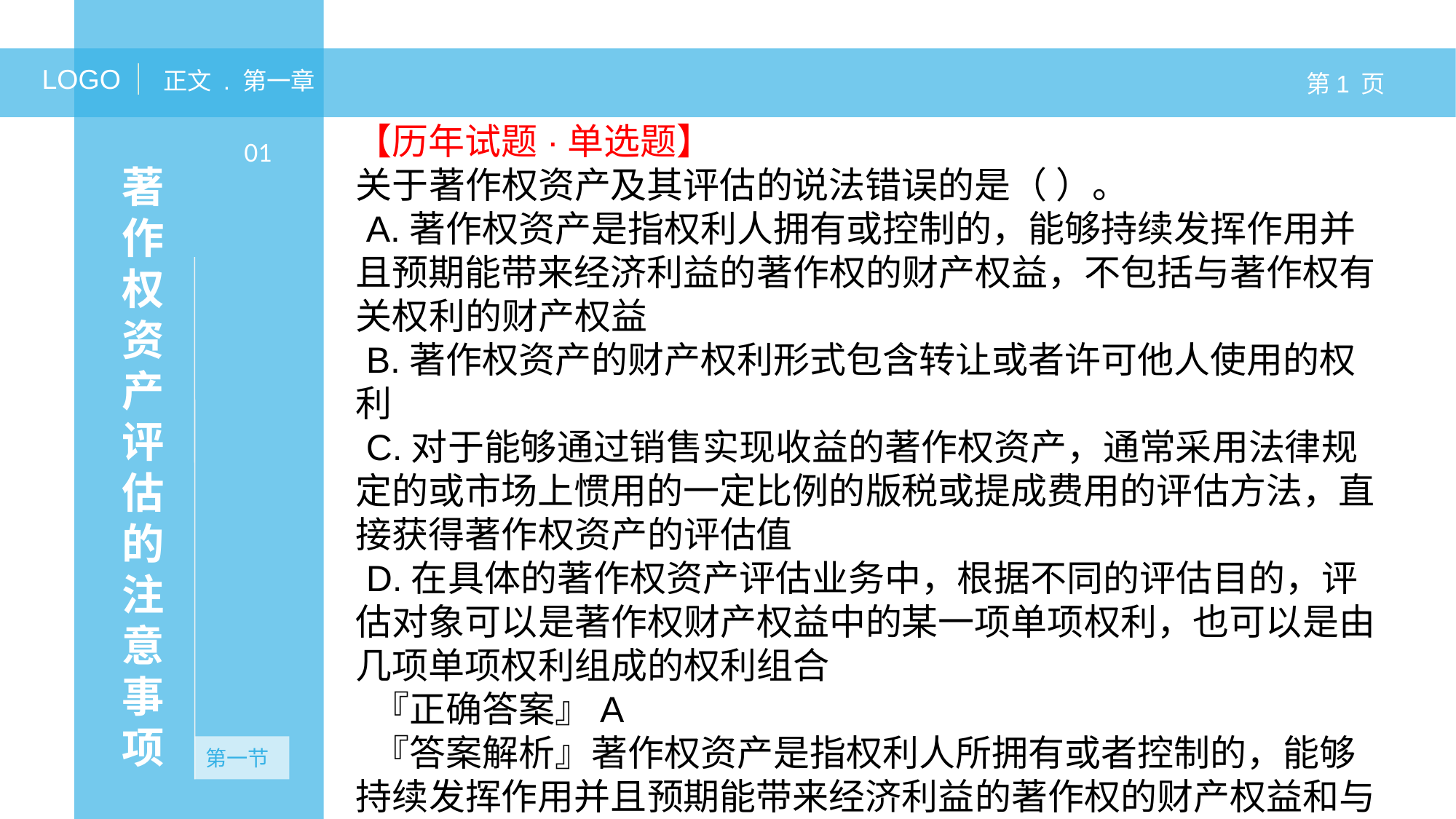

LOGO
正文 . 第一章

第1 页
【历年试题·单选题】
关于著作权资产及其评估的说法错误的是（ ）。
 A.著作权资产是指权利人拥有或控制的，能够持续发挥作用并且预期能带来经济利益的著作权的财产权益，不包括与著作权有关权利的财产权益
 B.著作权资产的财产权利形式包含转让或者许可他人使用的权利
 C.对于能够通过销售实现收益的著作权资产，通常采用法律规定的或市场上惯用的一定比例的版税或提成费用的评估方法，直接获得著作权资产的评估值
 D.在具体的著作权资产评估业务中，根据不同的评估目的，评估对象可以是著作权财产权益中的某一项单项权利，也可以是由几项单项权利组成的权利组合
 『正确答案』A
 『答案解析』著作权资产是指权利人所拥有或者控制的，能够持续发挥作用并且预期能带来经济利益的著作权的财产权益和与著作权有关权利的财产权益。
01
著作权资产评估的注意事项

第一节